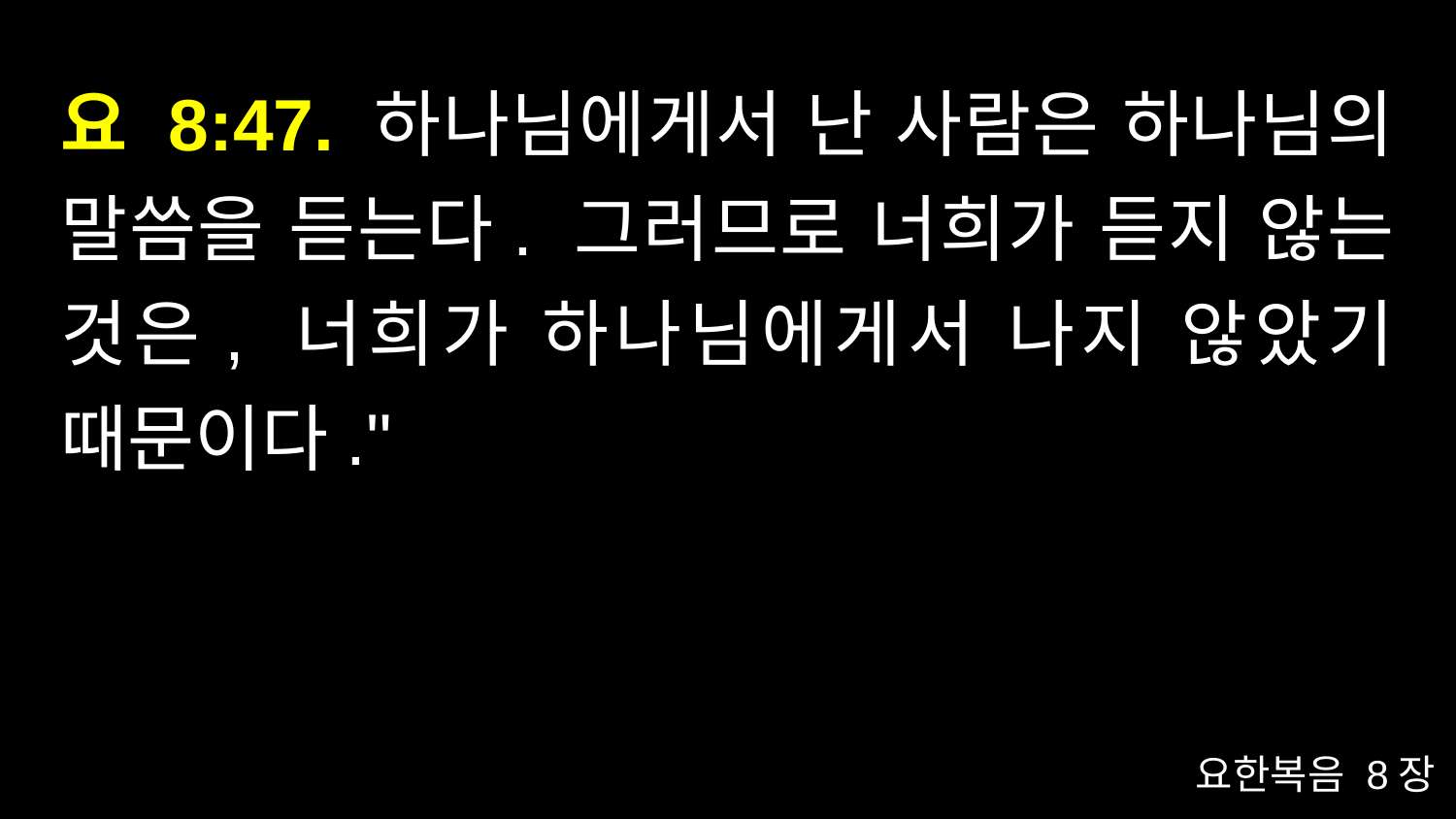

# 요 8:47. 하나님에게서 난 사람은 하나님의 말씀을 듣는다. 그러므로 너희가 듣지 않는 것은, 너희가 하나님에게서 나지 않았기 때문이다."
요한복음 8장